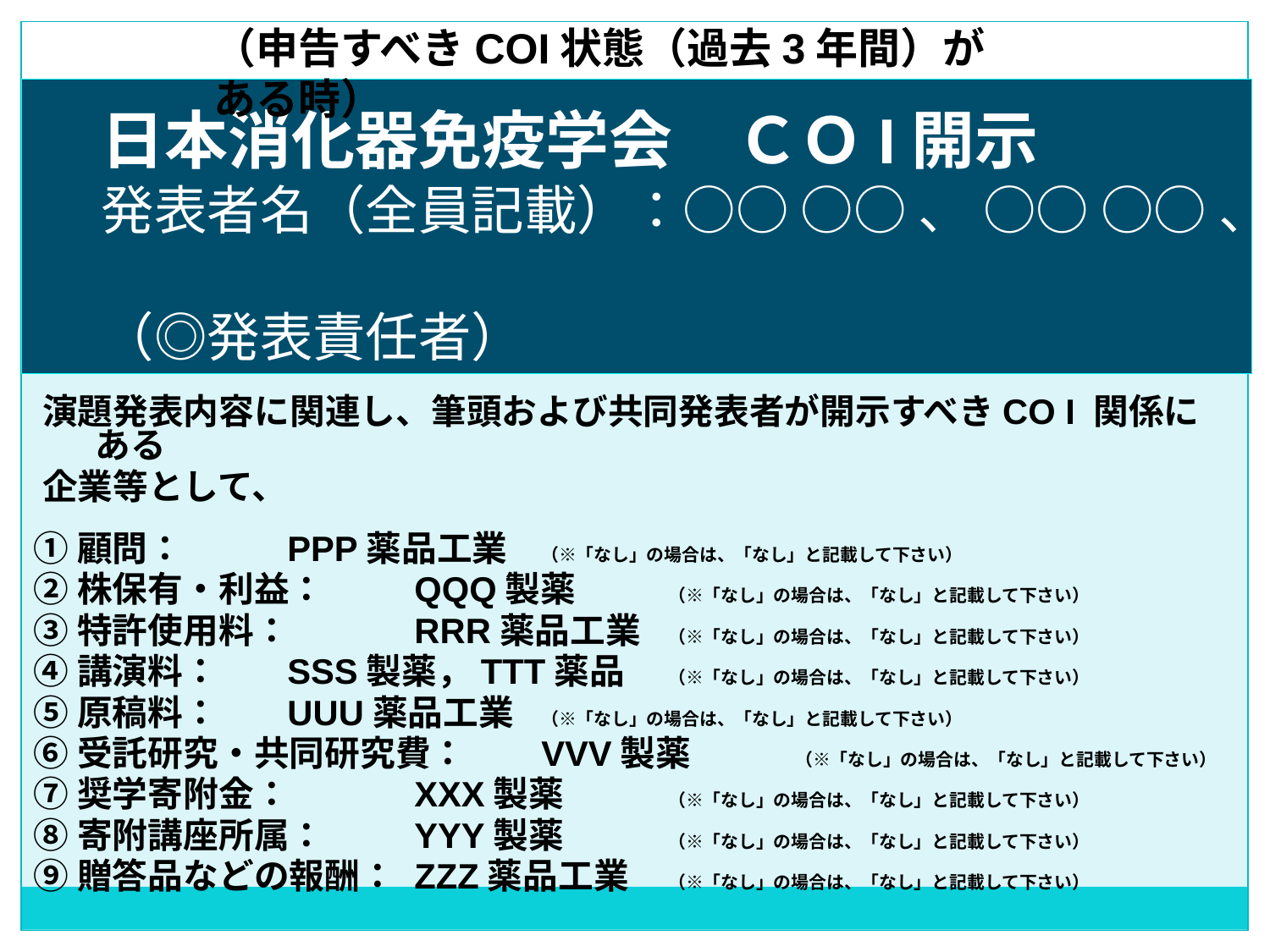

（申告すべきCOI状態（過去3年間）がある時）
# 日本消化器免疫学会　ＣＯI開示 発表者名（全員記載）：○○ ○○ 、 ○○ ○○ 、　 （◎発表責任者）
演題発表内容に関連し、筆頭および共同発表者が開示すべきCO I 関係にある
企業等として、
①顧問：	PPP薬品工業	（※「なし」の場合は、「なし」と記載して下さい）
②株保有・利益：	QQQ製薬	（※「なし」の場合は、「なし」と記載して下さい）
③特許使用料：	RRR薬品工業	（※「なし」の場合は、「なし」と記載して下さい）
④講演料：	SSS製薬，TTT薬品	（※「なし」の場合は、「なし」と記載して下さい）
⑤原稿料：	UUU薬品工業	（※「なし」の場合は、「なし」と記載して下さい）
⑥受託研究・共同研究費：	VVV製薬	（※「なし」の場合は、「なし」と記載して下さい）
⑦奨学寄附金：	XXX製薬	（※「なし」の場合は、「なし」と記載して下さい）
⑧寄附講座所属：	YYY製薬	（※「なし」の場合は、「なし」と記載して下さい）
⑨贈答品などの報酬：	ZZZ薬品工業	（※「なし」の場合は、「なし」と記載して下さい）